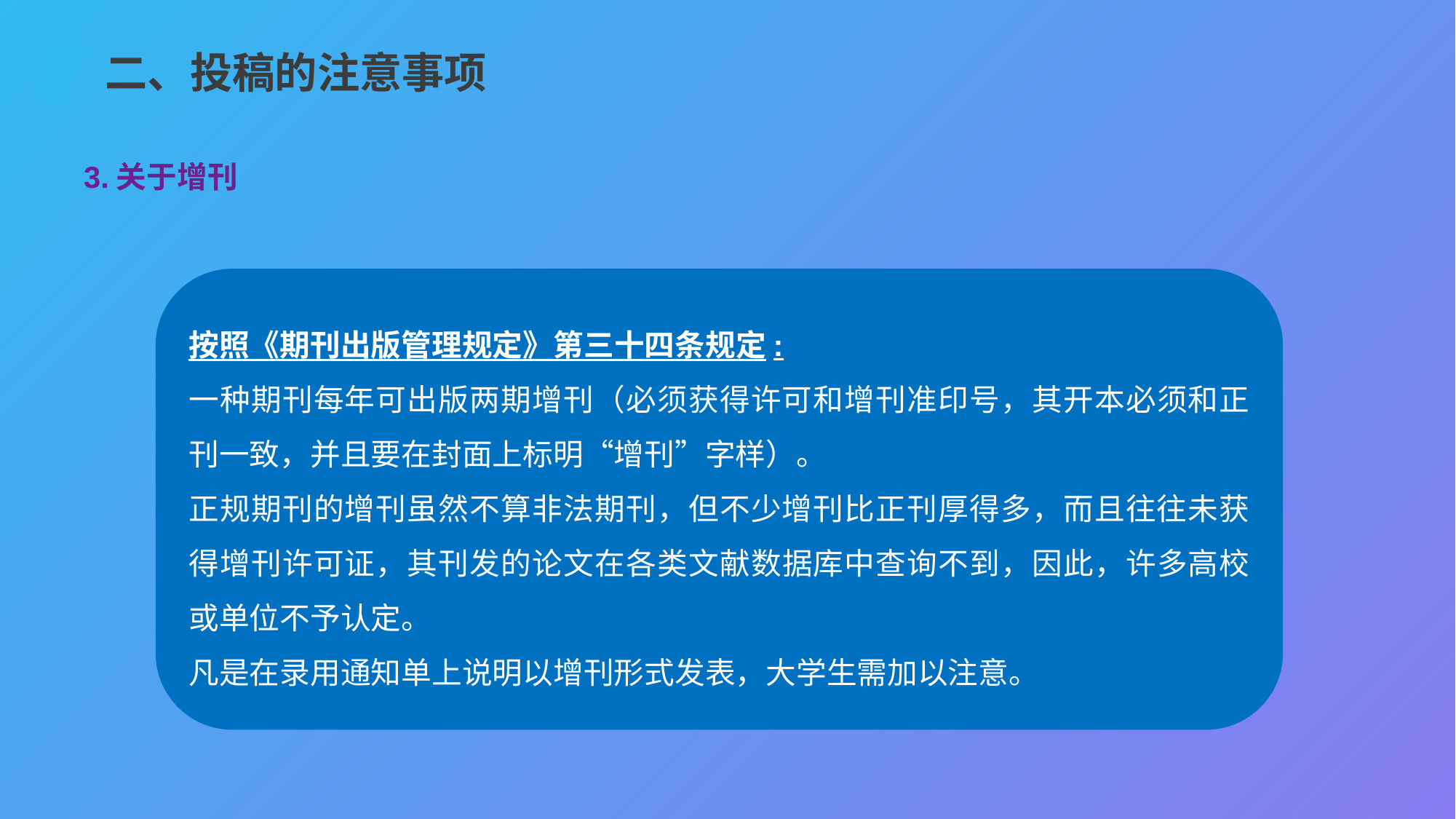

二、投稿的注意事项
3.关于增刊
按照《期刊出版管理规定》第三十四条规定:
一种期刊每年可出版两期增刊（必须获得许可和增刊准印号，其开本必须和正刊一致，并且要在封面上标明“增刊”字样）。
正规期刊的增刊虽然不算非法期刊，但不少增刊比正刊厚得多，而且往往未获得增刊许可证，其刊发的论文在各类文献数据库中查询不到，因此，许多高校或单位不予认定。
凡是在录用通知单上说明以增刊形式发表，大学生需加以注意。